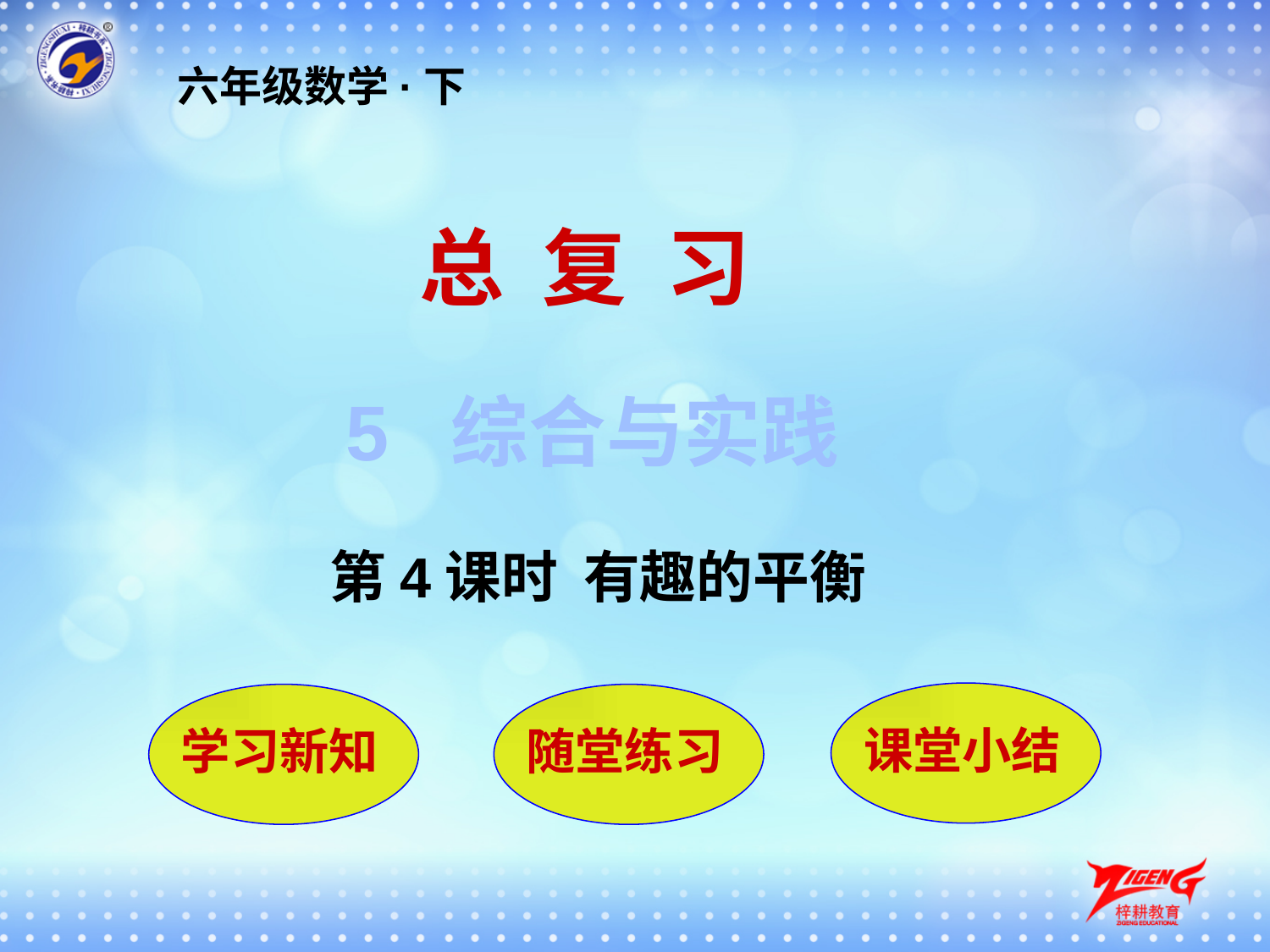

六年级数学·下
总  复  习
5  综合与实践
第4课时  有趣的平衡

课堂小结

学习新知

随堂练习